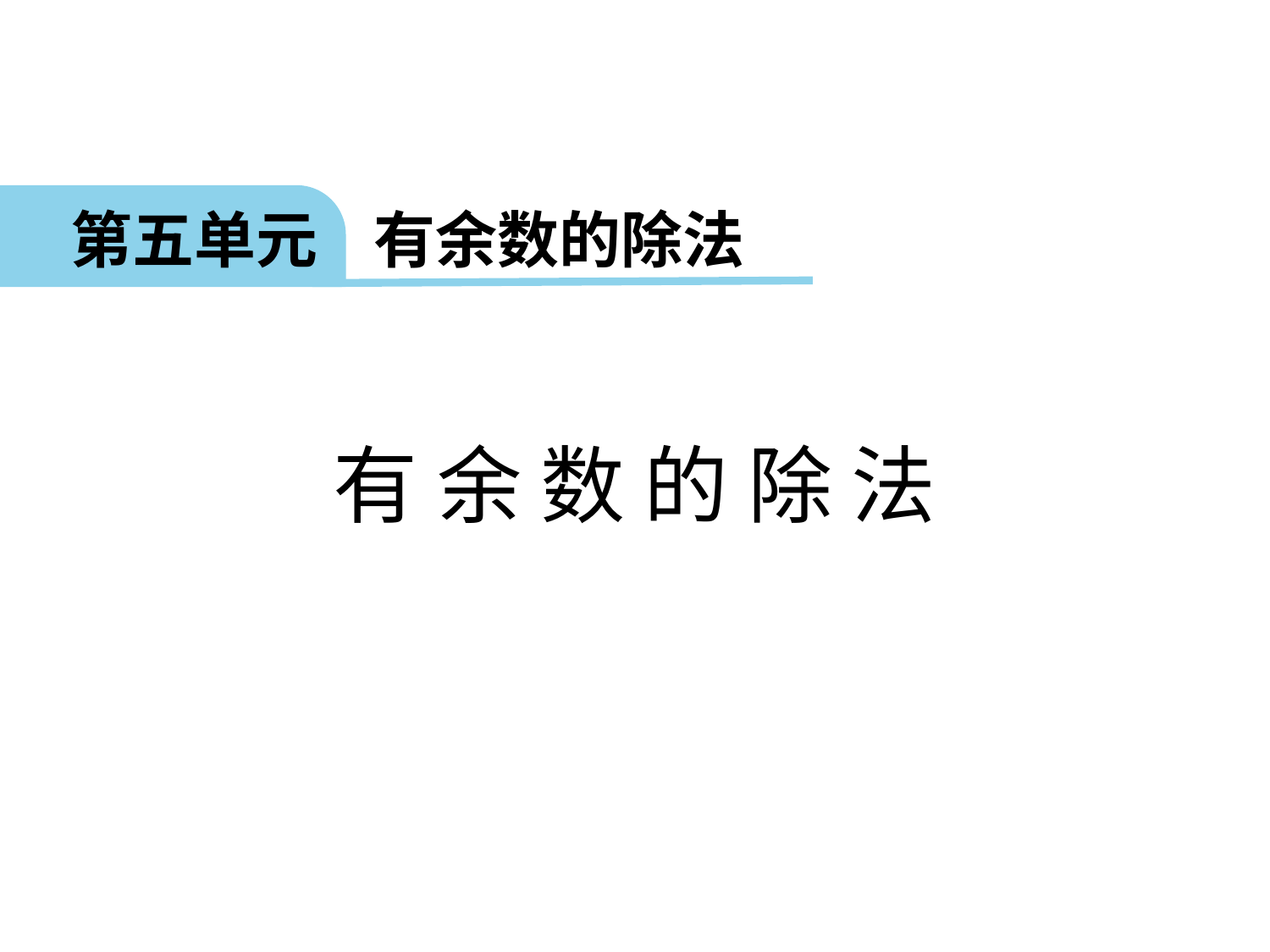

第五单元    有余数的除法
有 余 数 的 除 法